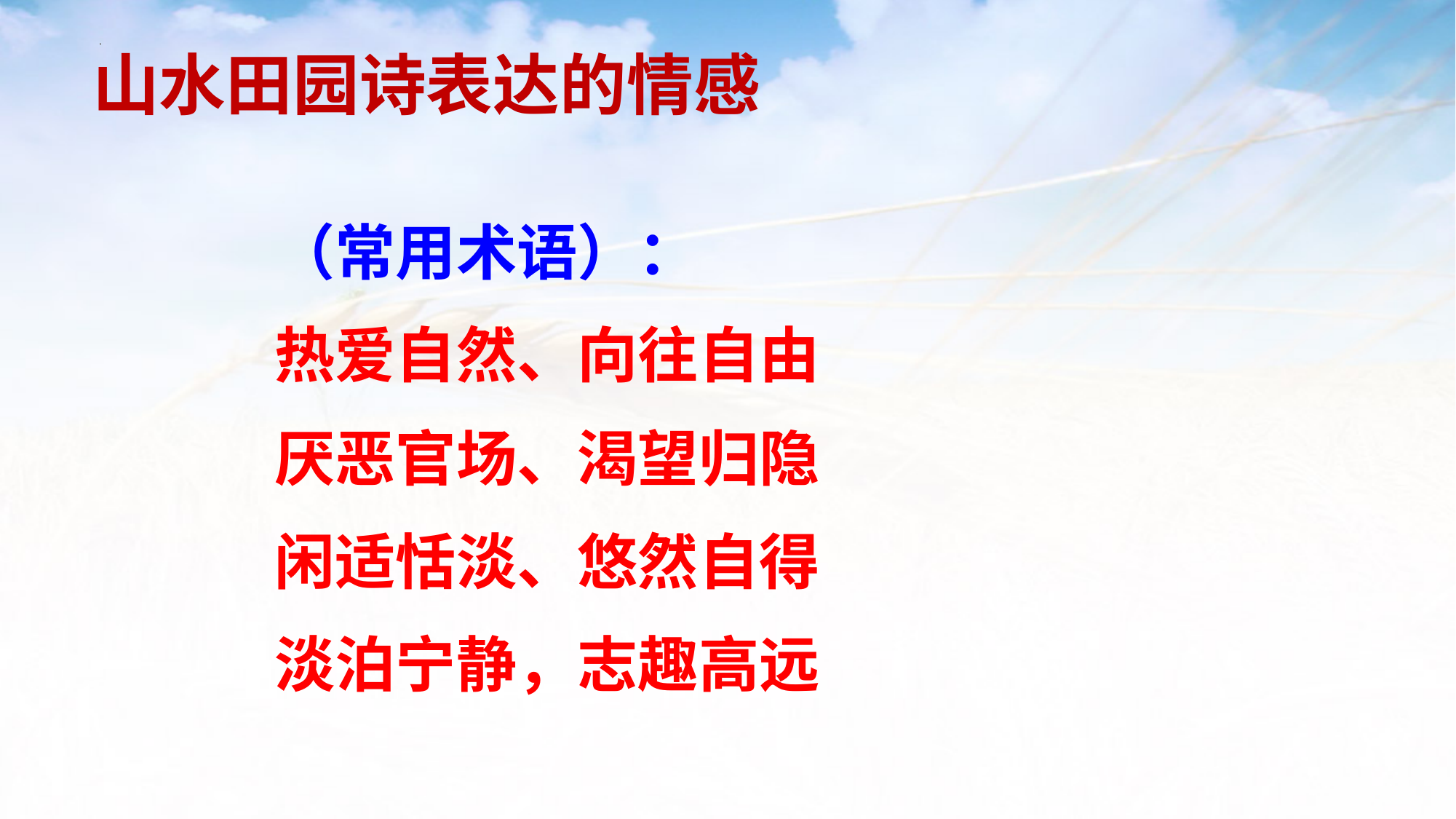

山水田园诗表达的情感
（常用术语）：
热爱自然、向往自由
厌恶官场、渴望归隐
闲适恬淡、悠然自得
淡泊宁静，志趣高远